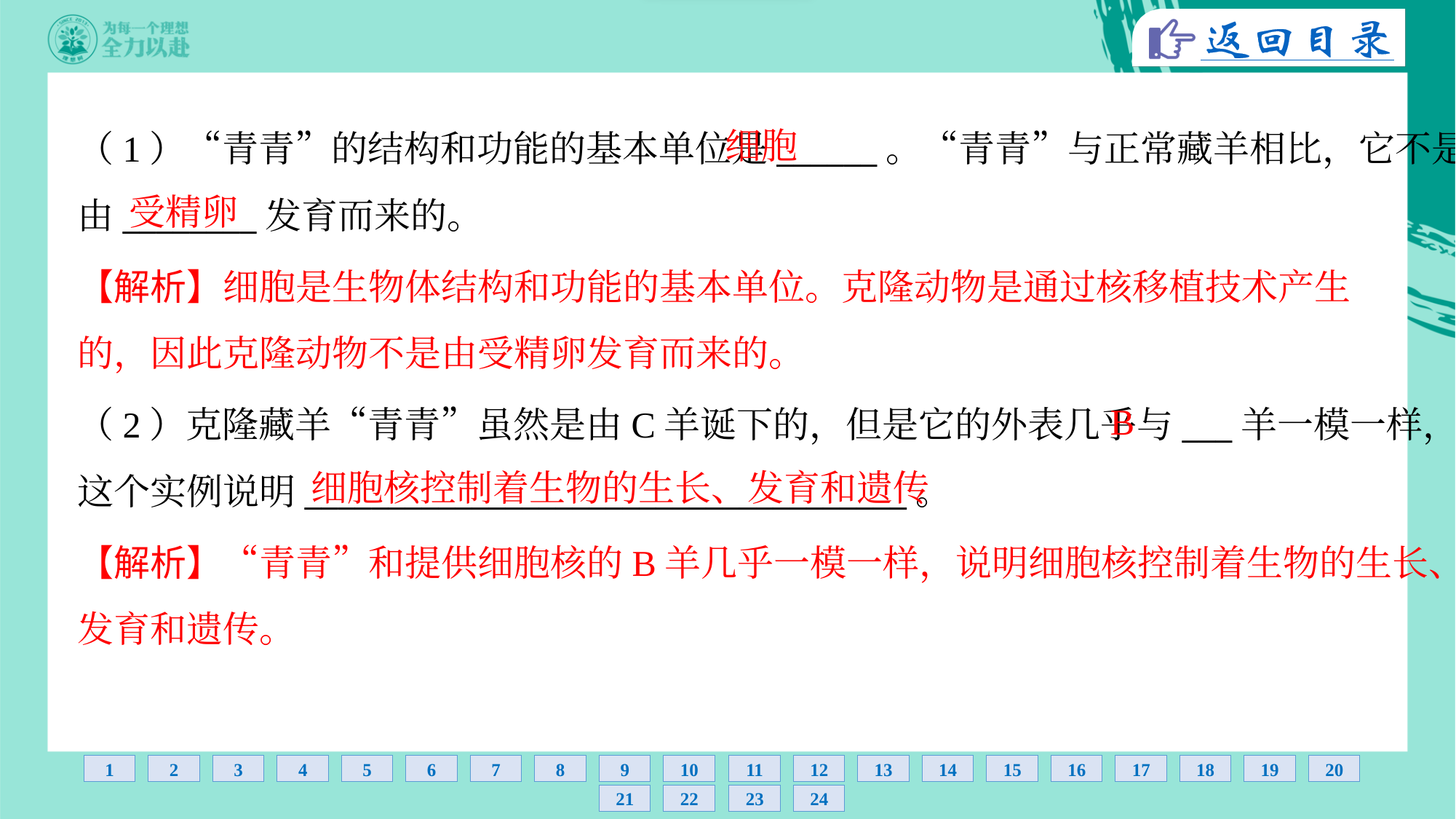

细胞
（1）“青青”的结构和功能的基本单位是______。“青青”与正常藏羊相比，它不是
由________发育而来的。
受精卵
【解析】细胞是生物体结构和功能的基本单位。克隆动物是通过核移植技术产生
的，因此克隆动物不是由受精卵发育而来的。
B
（2）克隆藏羊“青青”虽然是由C羊诞下的，但是它的外表几乎与___羊一模一样，
这个实例说明____________________________________。
细胞核控制着生物的生长、发育和遗传
【解析】“青青”和提供细胞核的B羊几乎一模一样，说明细胞核控制着生物的生长、
发育和遗传。